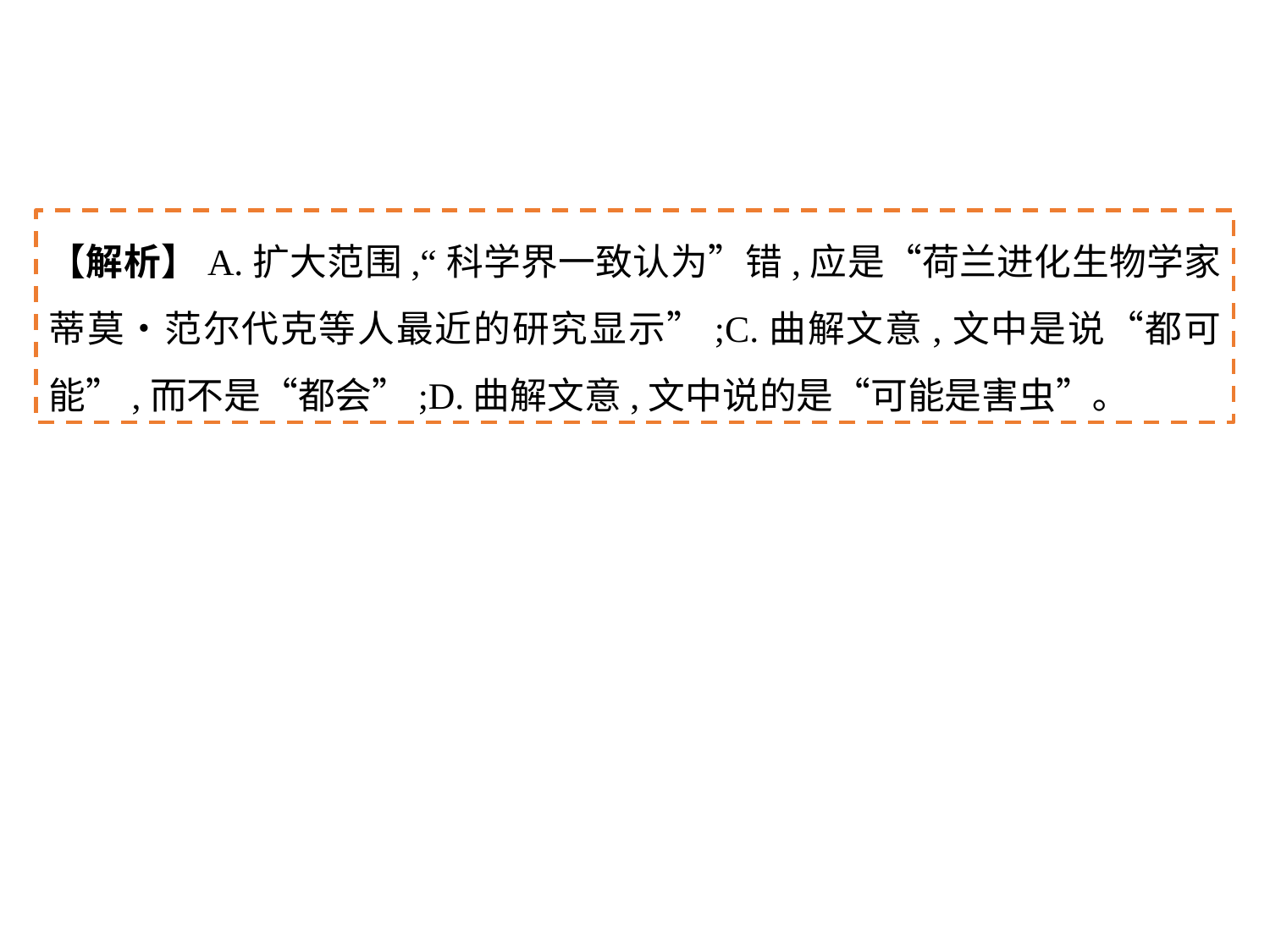

【解析】A.扩大范围,“科学界一致认为”错,应是“荷兰进化生物学家蒂莫•范尔代克等人最近的研究显示”;C.曲解文意,文中是说“都可能”,而不是“都会”;D.曲解文意,文中说的是“可能是害虫”｡